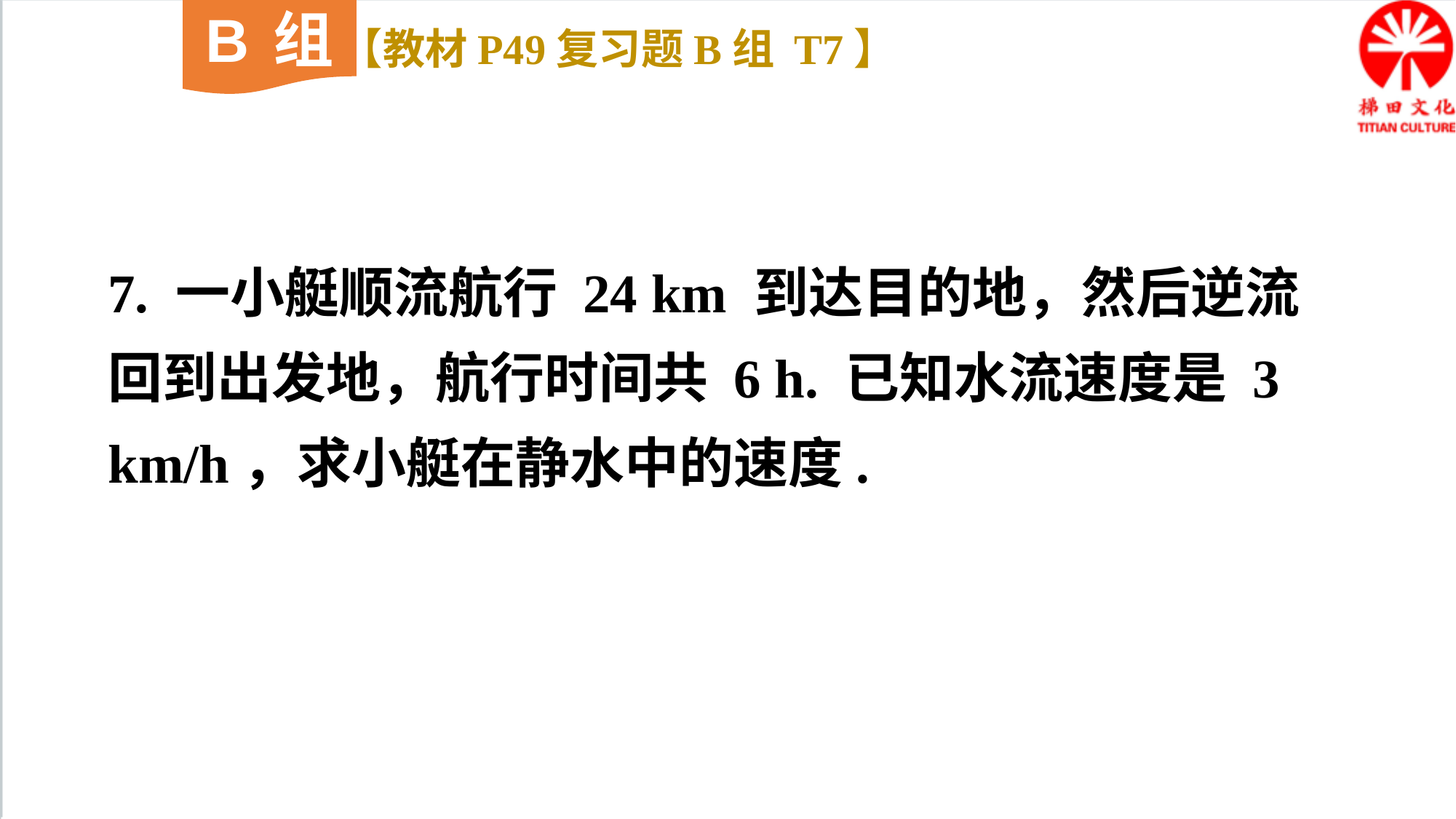

B组
【教材P49复习题B组 T7】
7. 一小艇顺流航行 24 km 到达目的地，然后逆流回到出发地，航行时间共 6 h. 已知水流速度是 3 km/h，求小艇在静水中的速度.